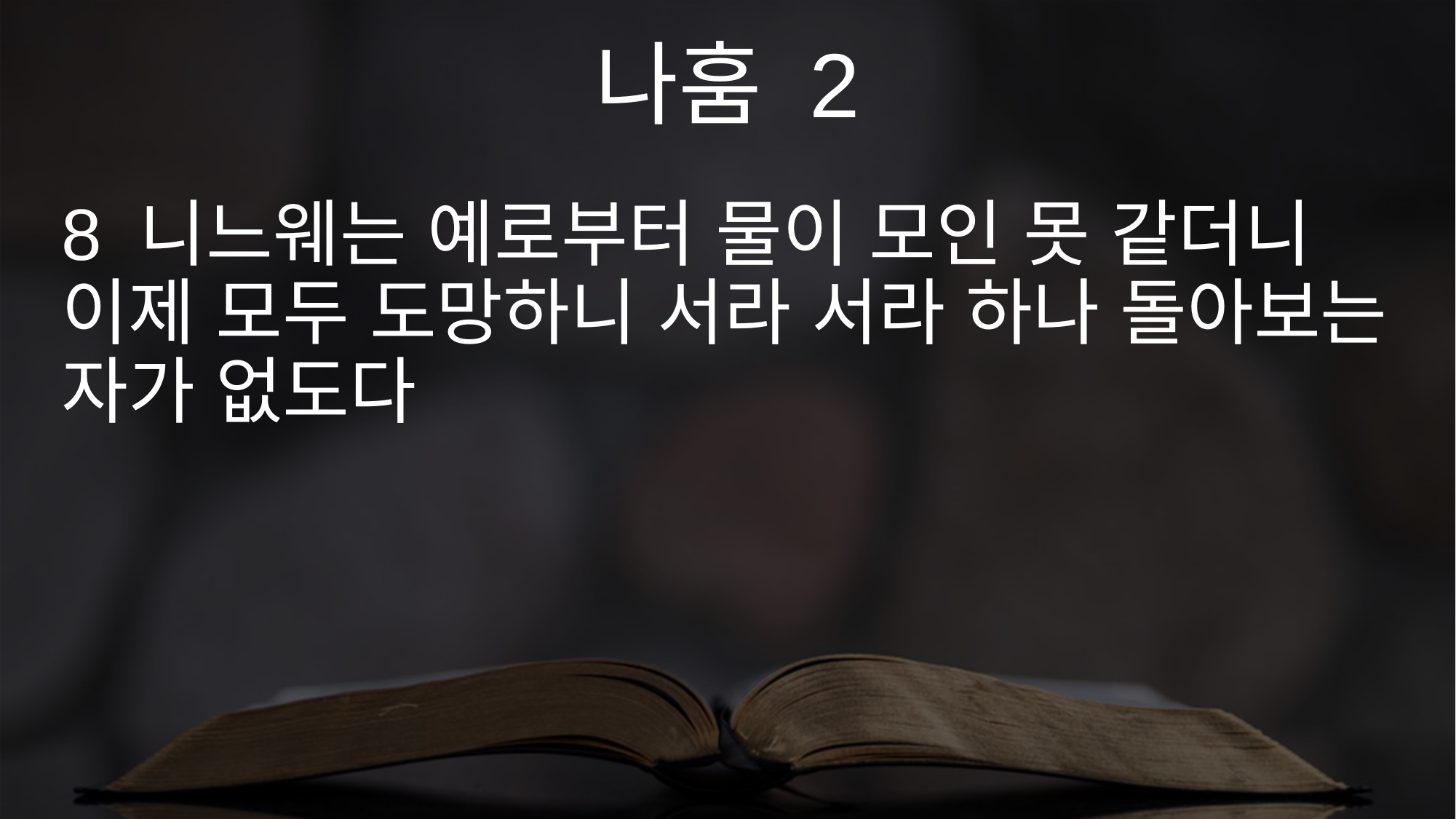

나훔 2
8 니느웨는 예로부터 물이 모인 못 같더니 이제 모두 도망하니 서라 서라 하나 돌아보는 자가 없도다